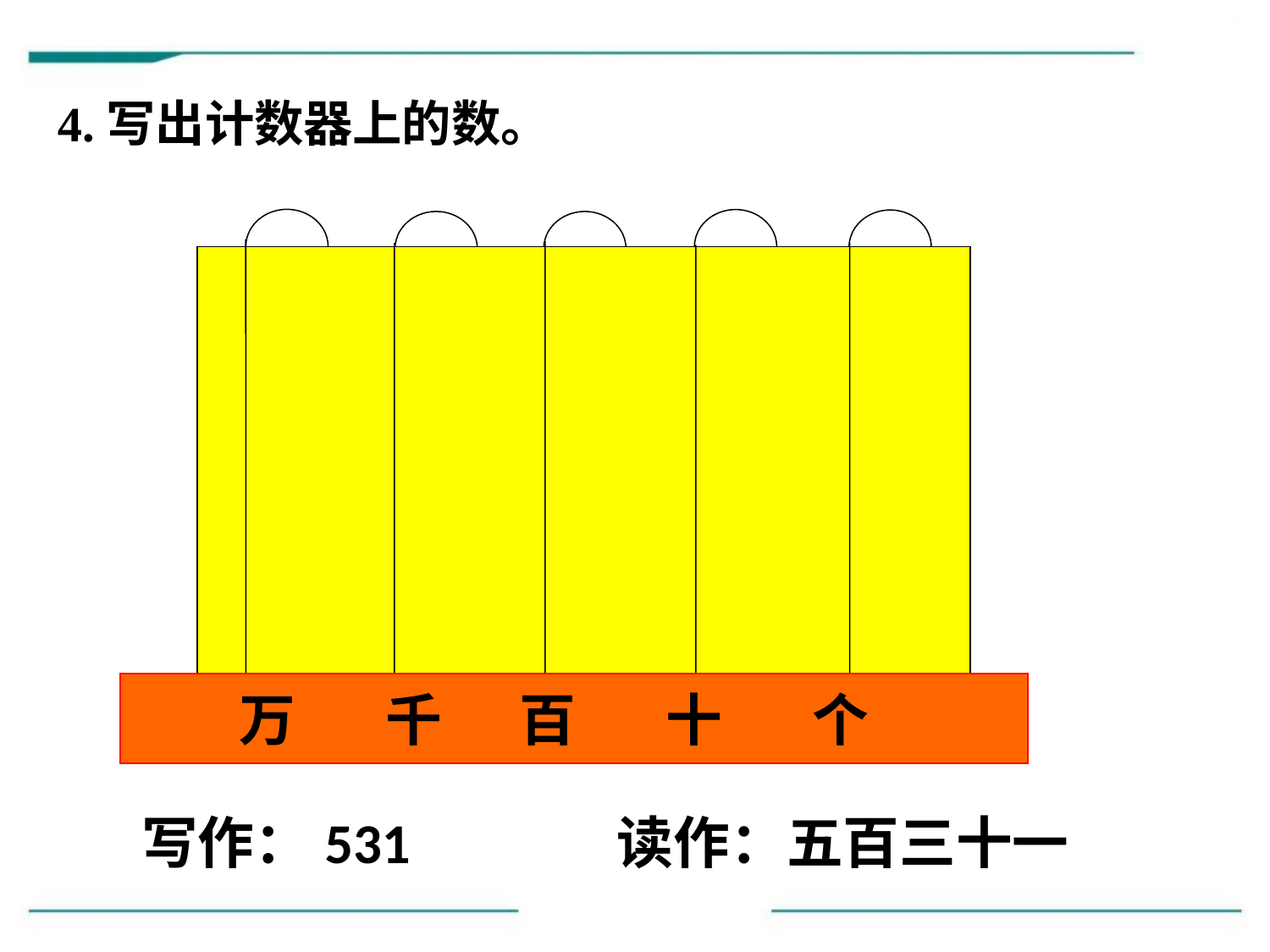

4.写出计数器上的数。

万       千      百       十       个

写作：531
读作：五百三十一